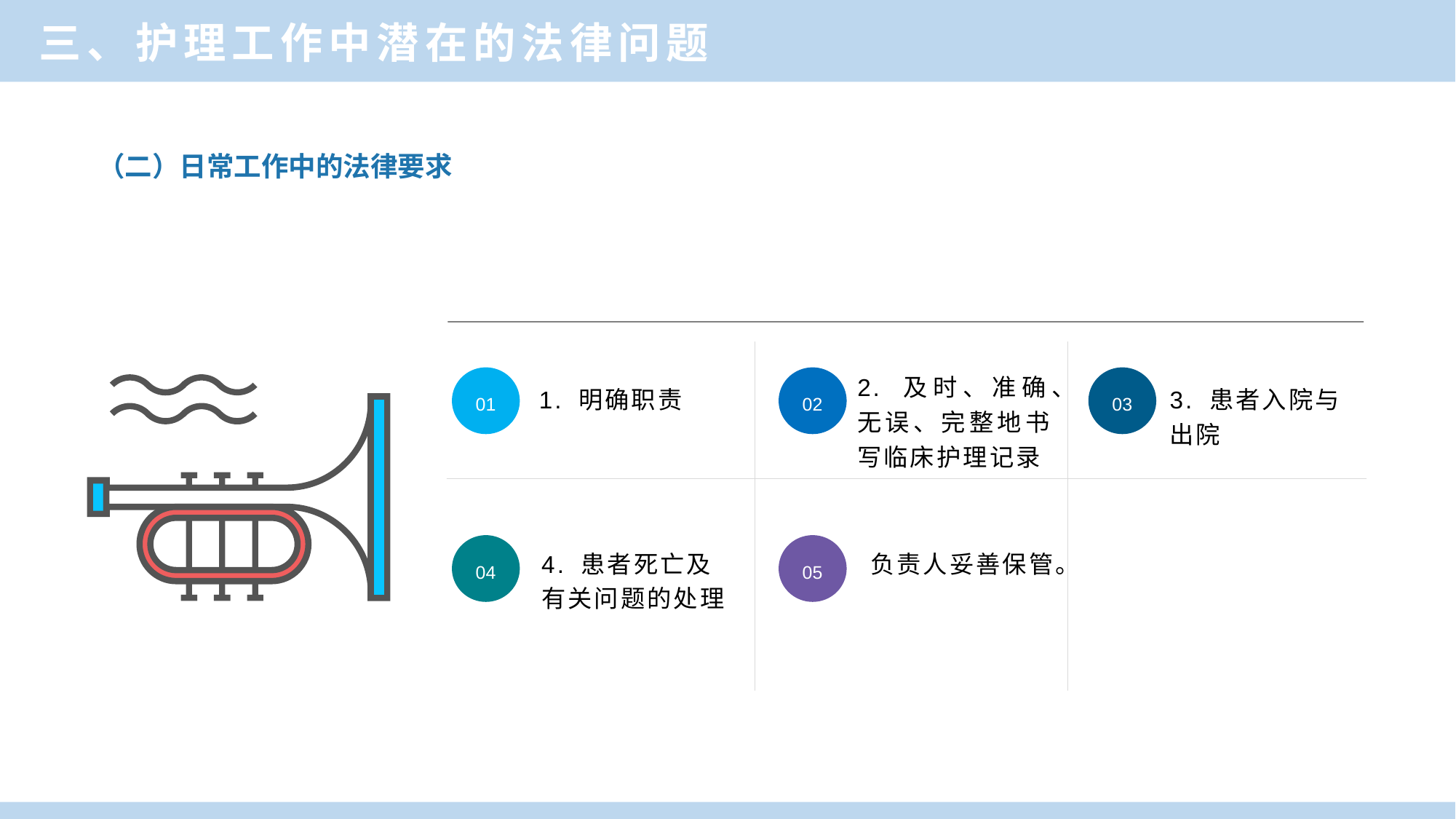

三、护理工作中潜在的法律问题
（二）日常工作中的法律要求
2. 及时、准确、无误、完整地书写临床护理记录
01
02
03

1. 明确职责
3. 患者入院与出院

04
05
4. 患者死亡及有关问题的处理
负责人妥善保管。